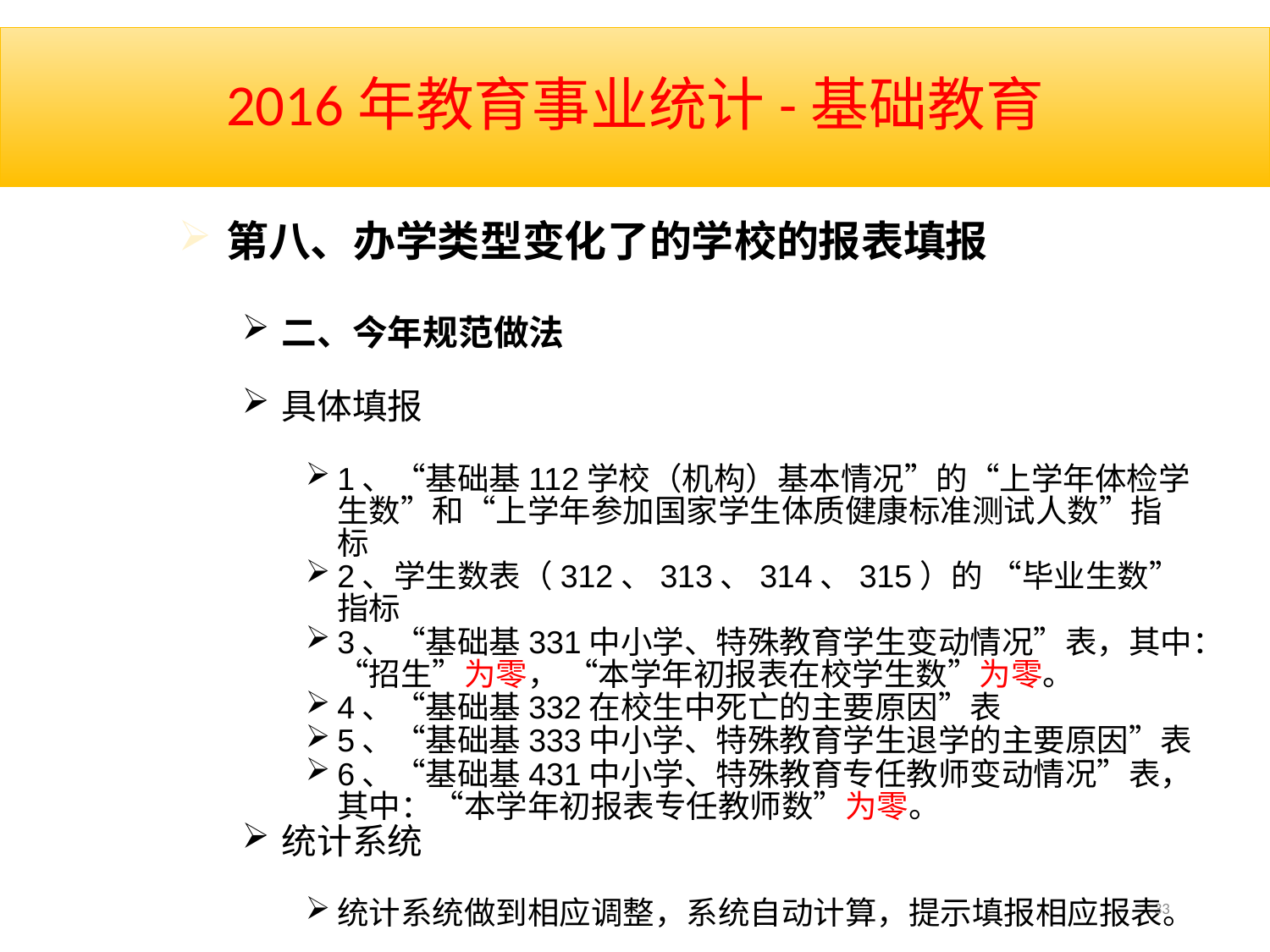

# 2016年教育事业统计-基础教育
第八、办学类型变化了的学校的报表填报

二、今年规范做法

具体填报

1、“基础基112学校（机构）基本情况”的“上学年体检学生数”和“上学年参加国家学生体质健康标准测试人数”指标
2、学生数表（312、313、314、315）的 “毕业生数”指标
3、“基础基331中小学、特殊教育学生变动情况”表，其中：“招生”为零， “本学年初报表在校学生数”为零。
4、“基础基332在校生中死亡的主要原因”表
5、“基础基333中小学、特殊教育学生退学的主要原因”表
6、“基础基431中小学、特殊教育专任教师变动情况”表，其中：“本学年初报表专任教师数”为零。
统计系统

统计系统做到相应调整，系统自动计算，提示填报相应报表。
33